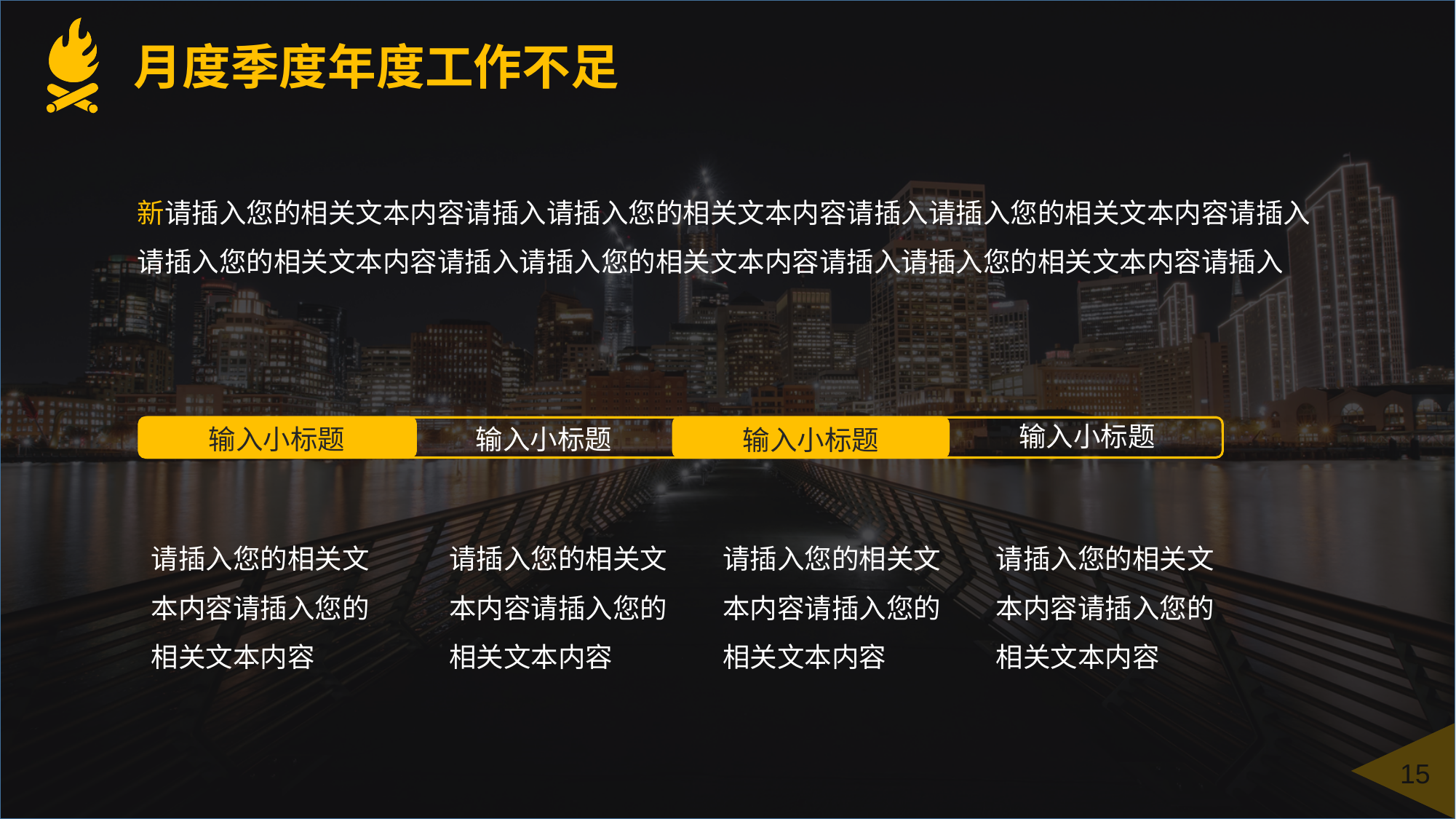

月度季度年度工作不足
新请插入您的相关文本内容请插入请插入您的相关文本内容请插入请插入您的相关文本内容请插入
请插入您的相关文本内容请插入请插入您的相关文本内容请插入请插入您的相关文本内容请插入

输入小标题

输入小标题
输入小标题

输入小标题
请插入您的相关文本内容请插入您的相关文本内容
请插入您的相关文本内容请插入您的相关文本内容
请插入您的相关文本内容请插入您的相关文本内容
请插入您的相关文本内容请插入您的相关文本内容